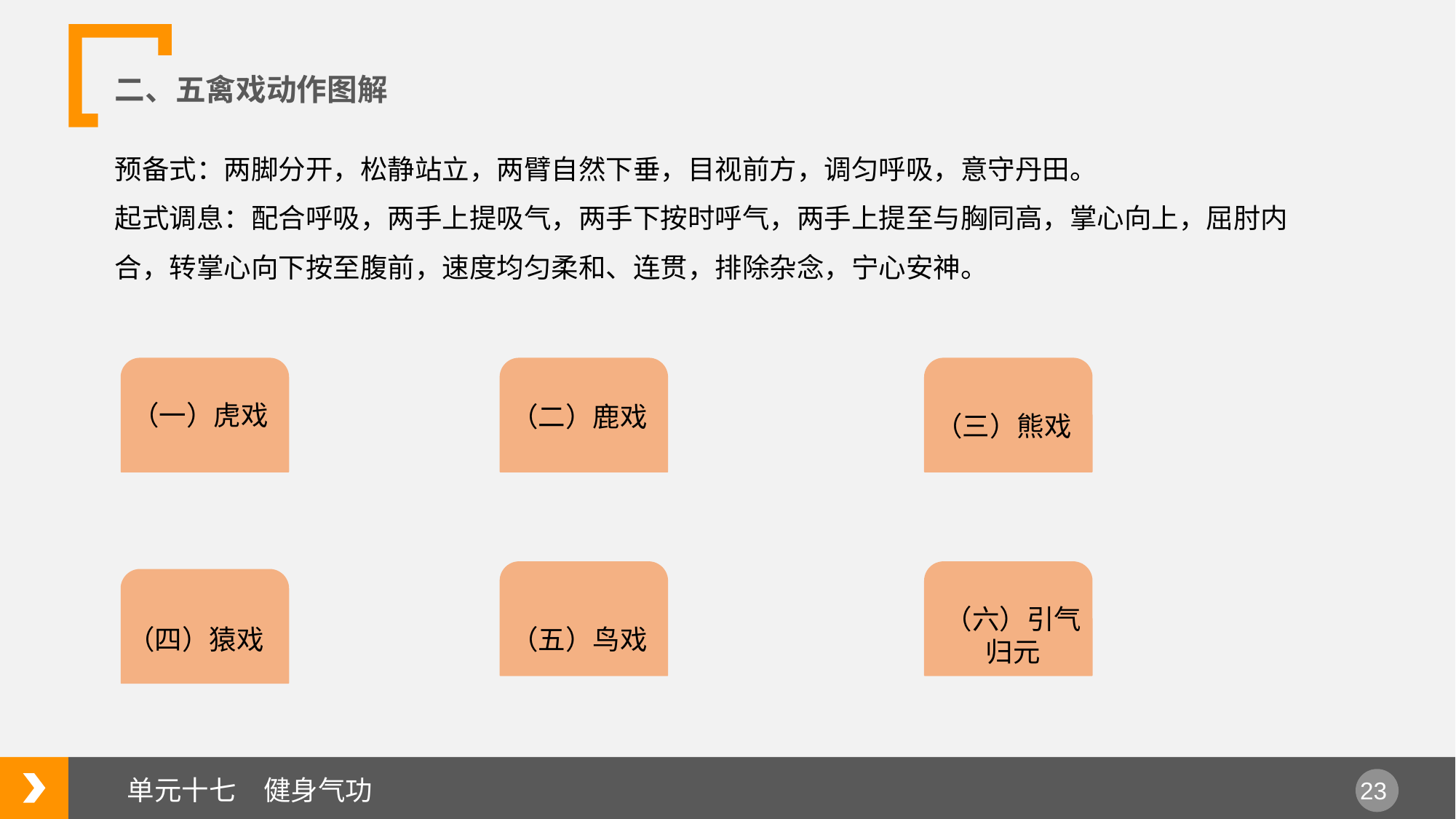

二、五禽戏动作图解
预备式：两脚分开，松静站立，两臂自然下垂，目视前方，调匀呼吸，意守丹田。
起式调息：配合呼吸，两手上提吸气，两手下按时呼气，两手上提至与胸同高，掌心向上，屈肘内合，转掌心向下按至腹前，速度均匀柔和、连贯，排除杂念，宁心安神。

（一）虎戏
（二）鹿戏
（三）熊戏

（六）引气归元
（四）猿戏
（五）鸟戏
单元十七　健身气功